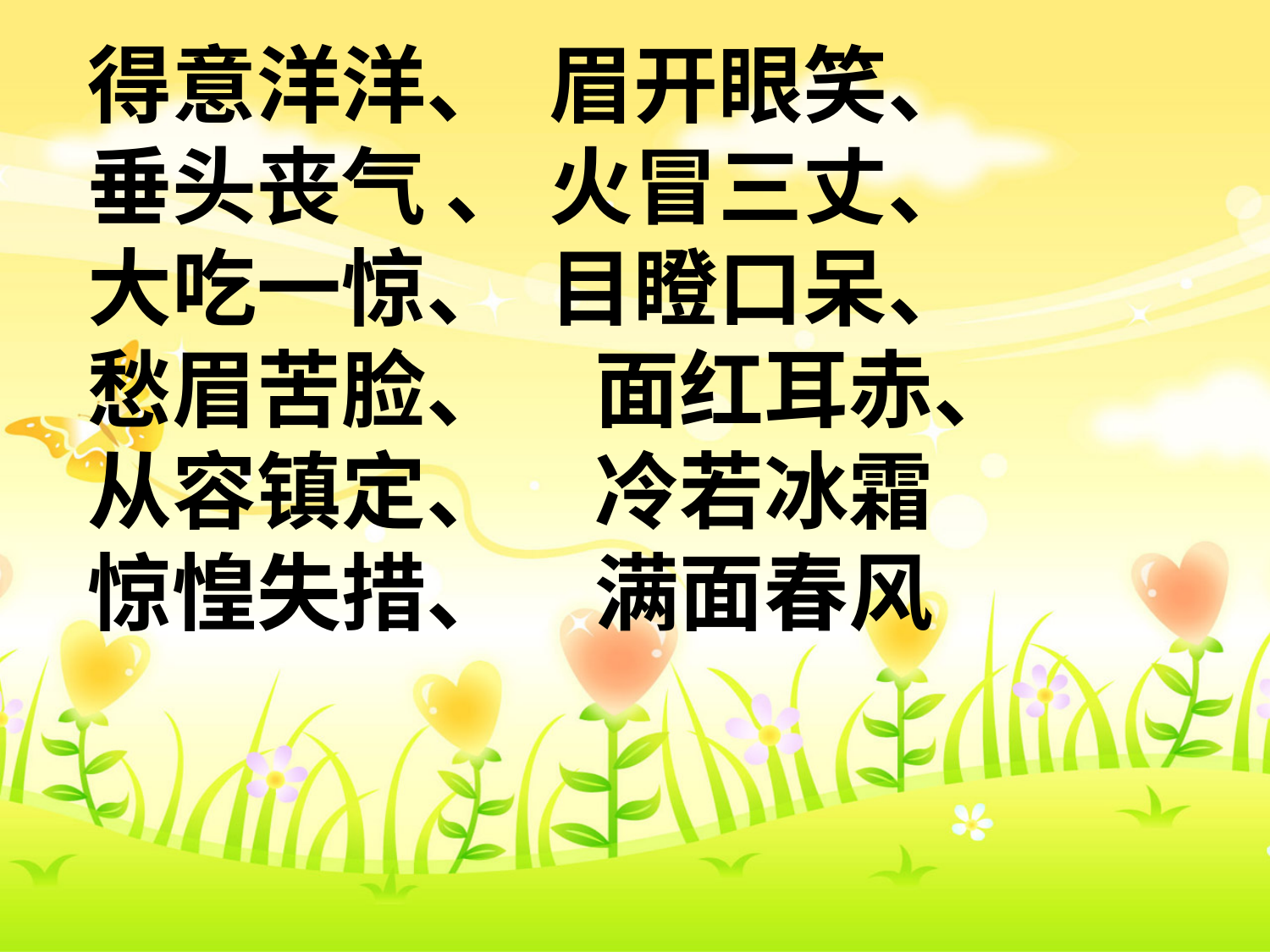

得意洋洋、  眉开眼笑、
垂头丧气 、 火冒三丈、
大吃一惊、  目瞪口呆、
愁眉苦脸、　面红耳赤、
从容镇定、　冷若冰霜
惊惶失措、　满面春风